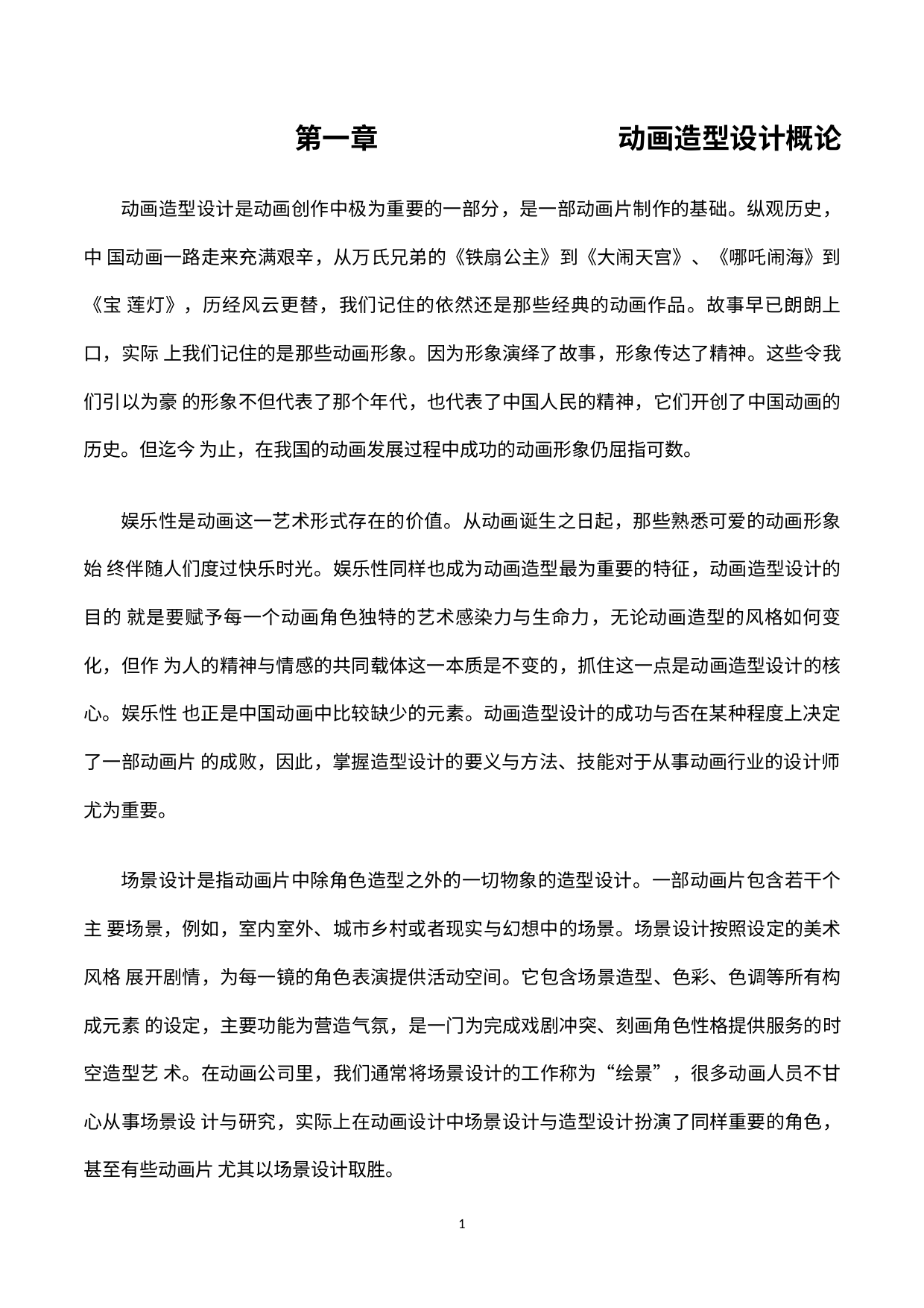

第一章	动画造型设计概论
动画造型设计是动画创作中极为重要的一部分，是一部动画片制作的基础。纵观历史，中 国动画一路走来充满艰辛，从万氏兄弟的《铁扇公主》到《大闹天宫》、《哪吒闹海》到《宝 莲灯》，历经风云更替，我们记住的依然还是那些经典的动画作品。故事早已朗朗上口，实际 上我们记住的是那些动画形象。因为形象演绎了故事，形象传达了精神。这些令我们引以为豪 的形象不但代表了那个年代，也代表了中国人民的精神，它们开创了中国动画的历史。但迄今 为止，在我国的动画发展过程中成功的动画形象仍屈指可数。

娱乐性是动画这一艺术形式存在的价值。从动画诞生之日起，那些熟悉可爱的动画形象始 终伴随人们度过快乐时光。娱乐性同样也成为动画造型最为重要的特征，动画造型设计的目的 就是要赋予每一个动画角色独特的艺术感染力与生命力，无论动画造型的风格如何变化，但作 为人的精神与情感的共同载体这一本质是不变的，抓住这一点是动画造型设计的核心。娱乐性 也正是中国动画中比较缺少的元素。动画造型设计的成功与否在某种程度上决定了一部动画片 的成败，因此，掌握造型设计的要义与方法、技能对于从事动画行业的设计师尤为重要。

场景设计是指动画片中除角色造型之外的一切物象的造型设计。一部动画片包含若干个主 要场景，例如，室内室外、城市乡村或者现实与幻想中的场景。场景设计按照设定的美术风格 展开剧情，为每一镜的角色表演提供活动空间。它包含场景造型、色彩、色调等所有构成元素 的设定，主要功能为营造气氛，是一门为完成戏剧冲突、刻画角色性格提供服务的时空造型艺 术。在动画公司里，我们通常将场景设计的工作称为“绘景”，很多动画人员不甘心从事场景设 计与研究，实际上在动画设计中场景设计与造型设计扮演了同样重要的角色，甚至有些动画片 尤其以场景设计取胜。
1